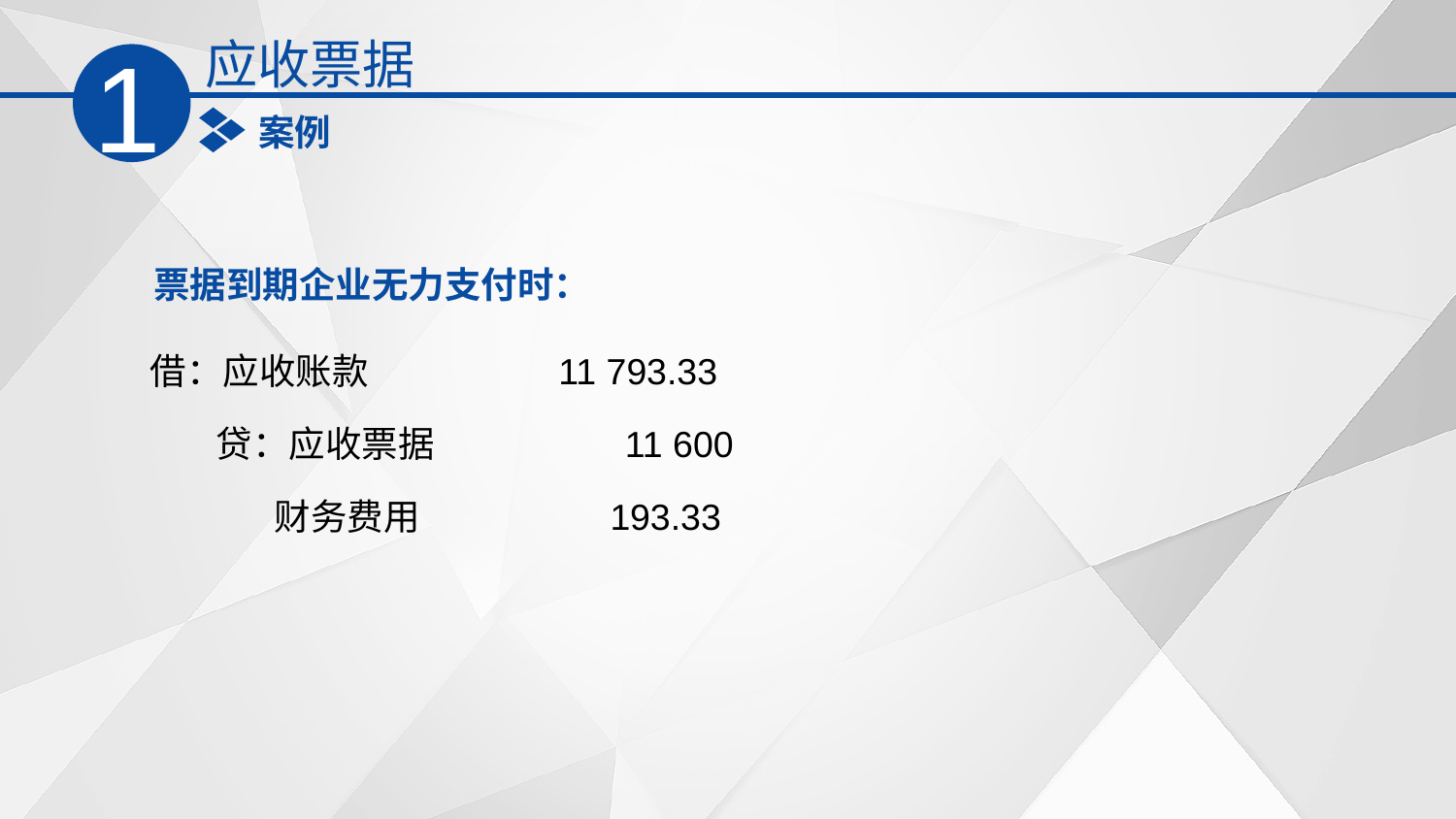

应收票据
1

案例

票据到期企业无力支付时：
借：应收账款                      11 793.33
       贷：应收票据                      11 600
              财务费用                      193.33